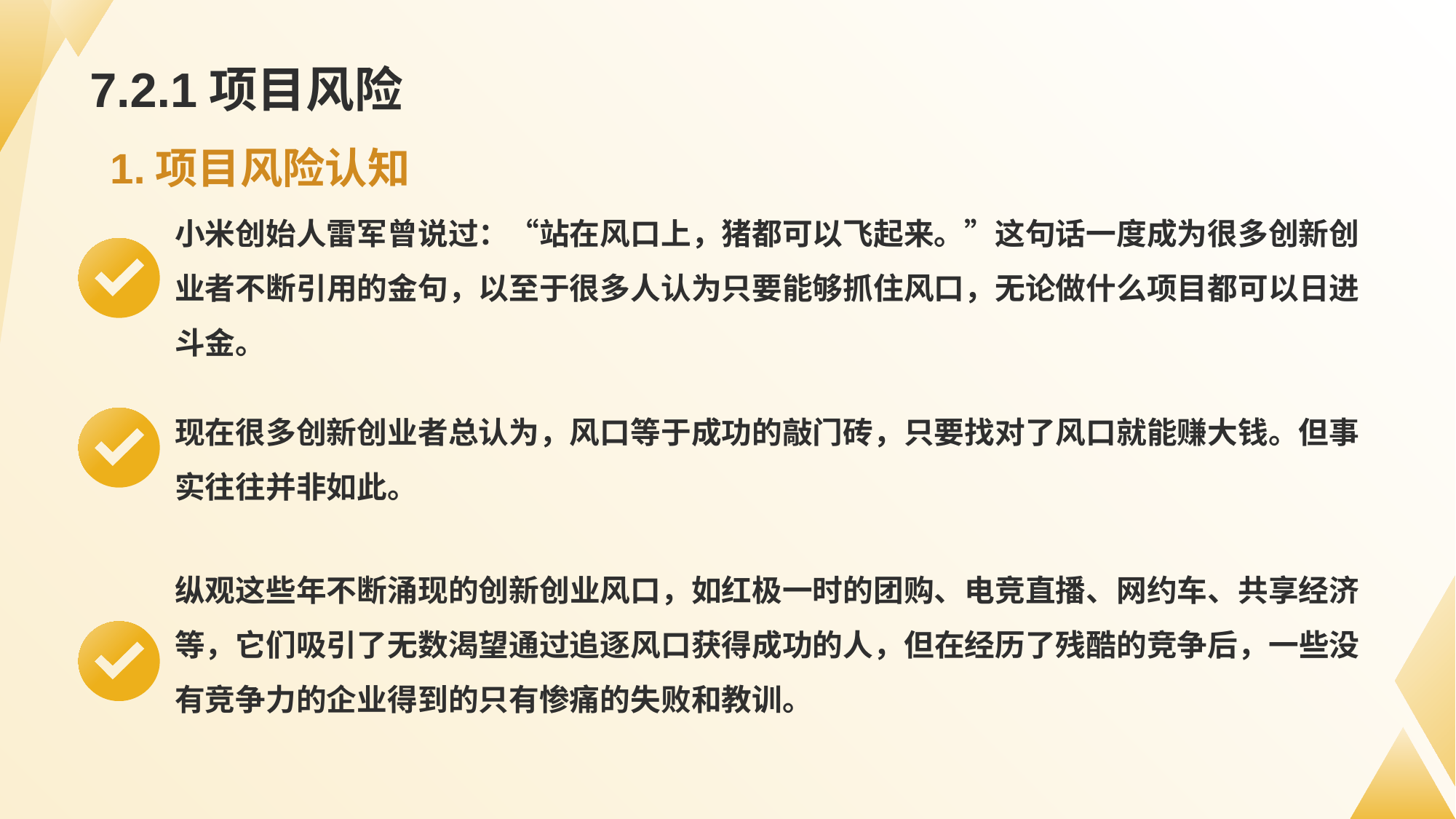

# 7.2.1项目风险
1.项目风险认知
小米创始人雷军曾说过：“站在风口上，猪都可以飞起来。”这句话一度成为很多创新创业者不断引用的金句，以至于很多人认为只要能够抓住风口，无论做什么项目都可以日进斗金。

现在很多创新创业者总认为，风口等于成功的敲门砖，只要找对了风口就能赚大钱。但事实往往并非如此。

纵观这些年不断涌现的创新创业风口，如红极一时的团购、电竞直播、网约车、共享经济等，它们吸引了无数渴望通过追逐风口获得成功的人，但在经历了残酷的竞争后，一些没有竞争力的企业得到的只有惨痛的失败和教训。